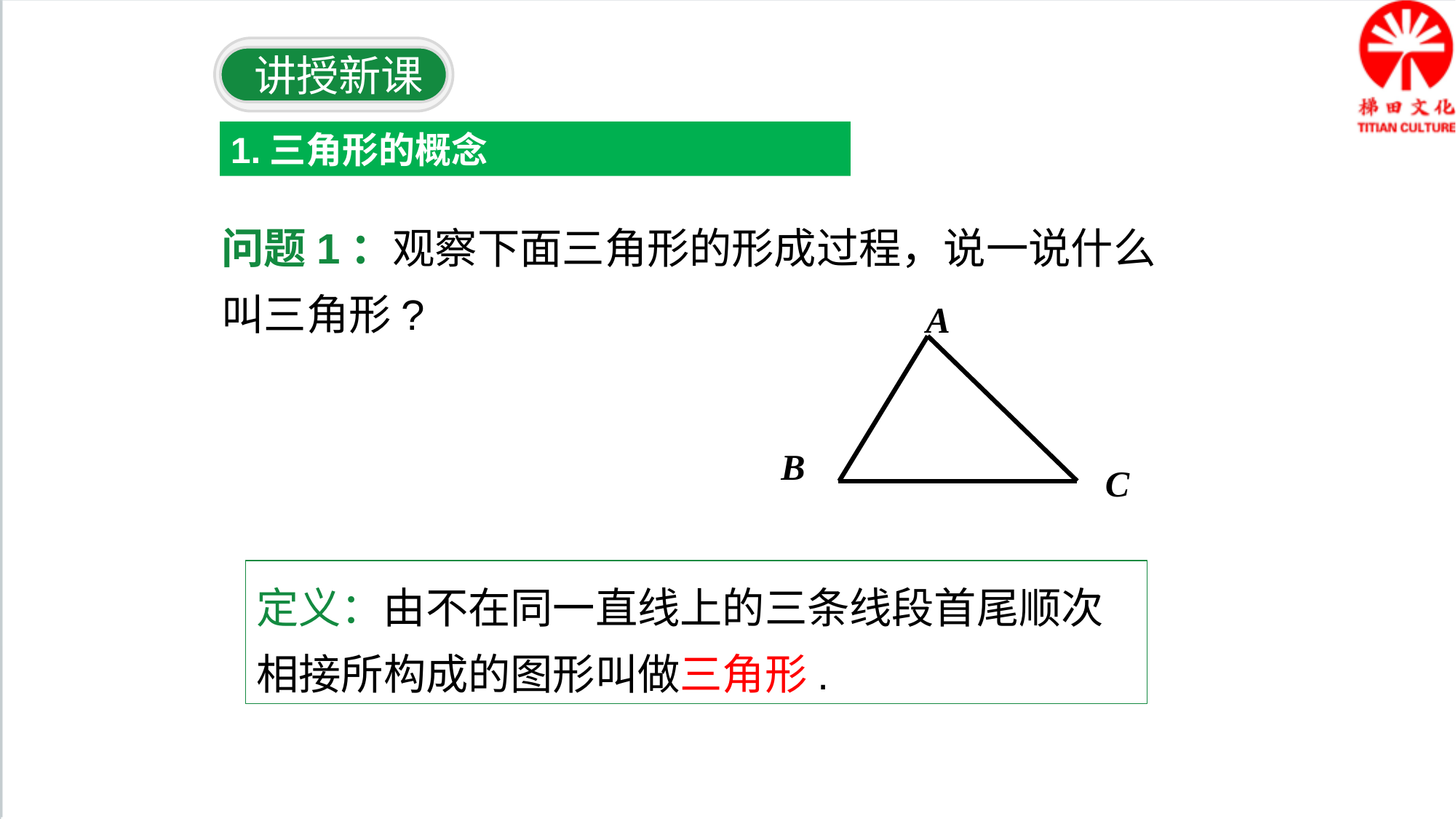

讲授新课
1.三角形的概念
问题1：观察下面三角形的形成过程，说一说什么叫三角形?
A
B
C
定义：由不在同一直线上的三条线段首尾顺次相接所构成的图形叫做三角形.